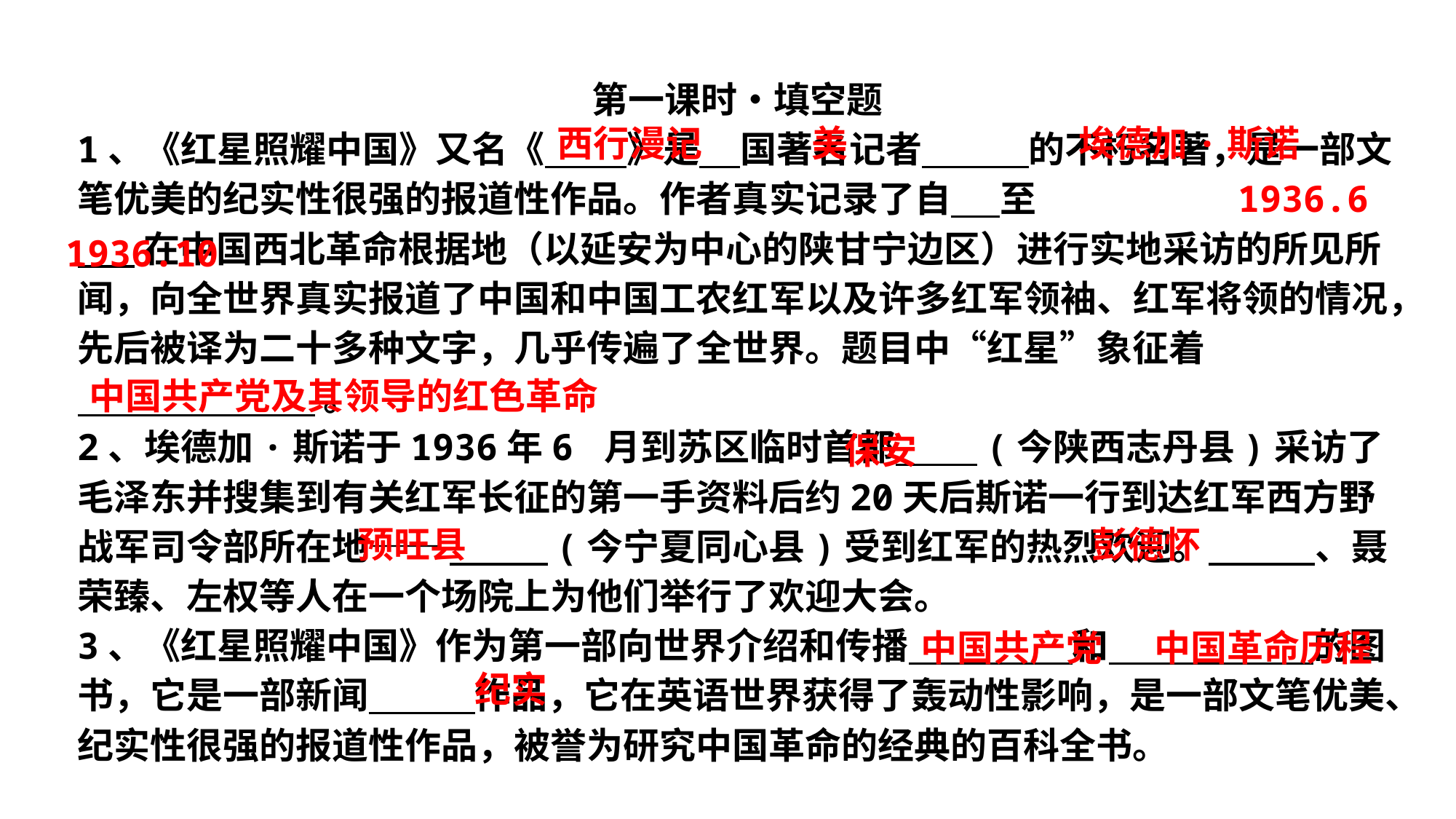

第一课时•填空题
1、《红星照耀中国》又名《          》是     国著名记者             的不朽名著，是一部文笔优美的纪实性很强的报道性作品。作者真实记录了自      至
       在中国西北革命根据地（以延安为中心的陕甘宁边区）进行实地采访的所见所闻，向全世界真实报道了中国和中国工农红军以及许多红军领袖、红军将领的情况，先后被译为二十多种文字，几乎传遍了全世界。题目中“红星”象征着
                             。
2、埃德加·斯诺于1936年6 月到苏区临时首都          (今陕西志丹县)采访了毛泽东并搜集到有关红军长征的第一手资料后约20天后斯诺一行到达红军西方野战军司令部所在地——             (今宁夏同心县)受到红军的热烈欢迎。             、聂荣臻、左权等人在一个场院上为他们举行了欢迎大会。
3、《红星照耀中国》作为第一部向世界介绍和传播                    和                         的图书，它是一部新闻             作品，它在英语世界获得了轰动性影响，是一部文笔优美、纪实性很强的报道性作品，被誉为研究中国革命的经典的百科全书。
西行漫记
美
埃德加·斯诺
1936.6
1936.10
中国共产党及其领导的红色革命
保安
预旺县
彭德怀
 中国共产党
 中国革命历程
 纪实